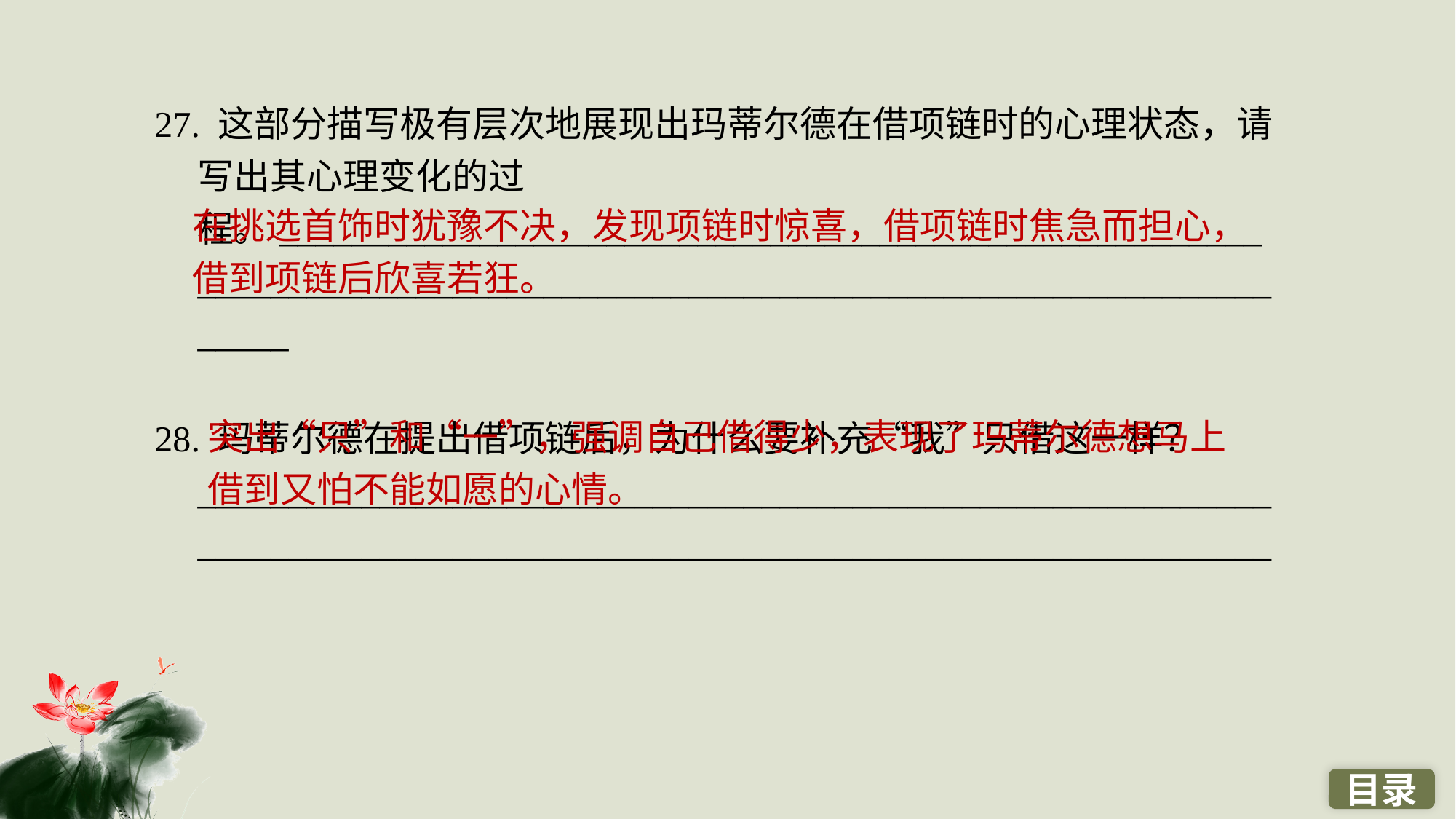

27. 这部分描写极有层次地展现出玛蒂尔德在借项链时的心理状态，请写出其心理变化的过程。______________________________________________________________________________________________________________________

28. 玛蒂尔德在提出借项链后，为什么要补充“我”只借这一样？______________________________________________________________________________________________________________________
在挑选首饰时犹豫不决，发现项链时惊喜，借项链时焦急而担心，借到项链后欣喜若狂。
突出“只”和“一”，强调自己借得少，表现了玛蒂尔德想马上借到又怕不能如愿的心情。